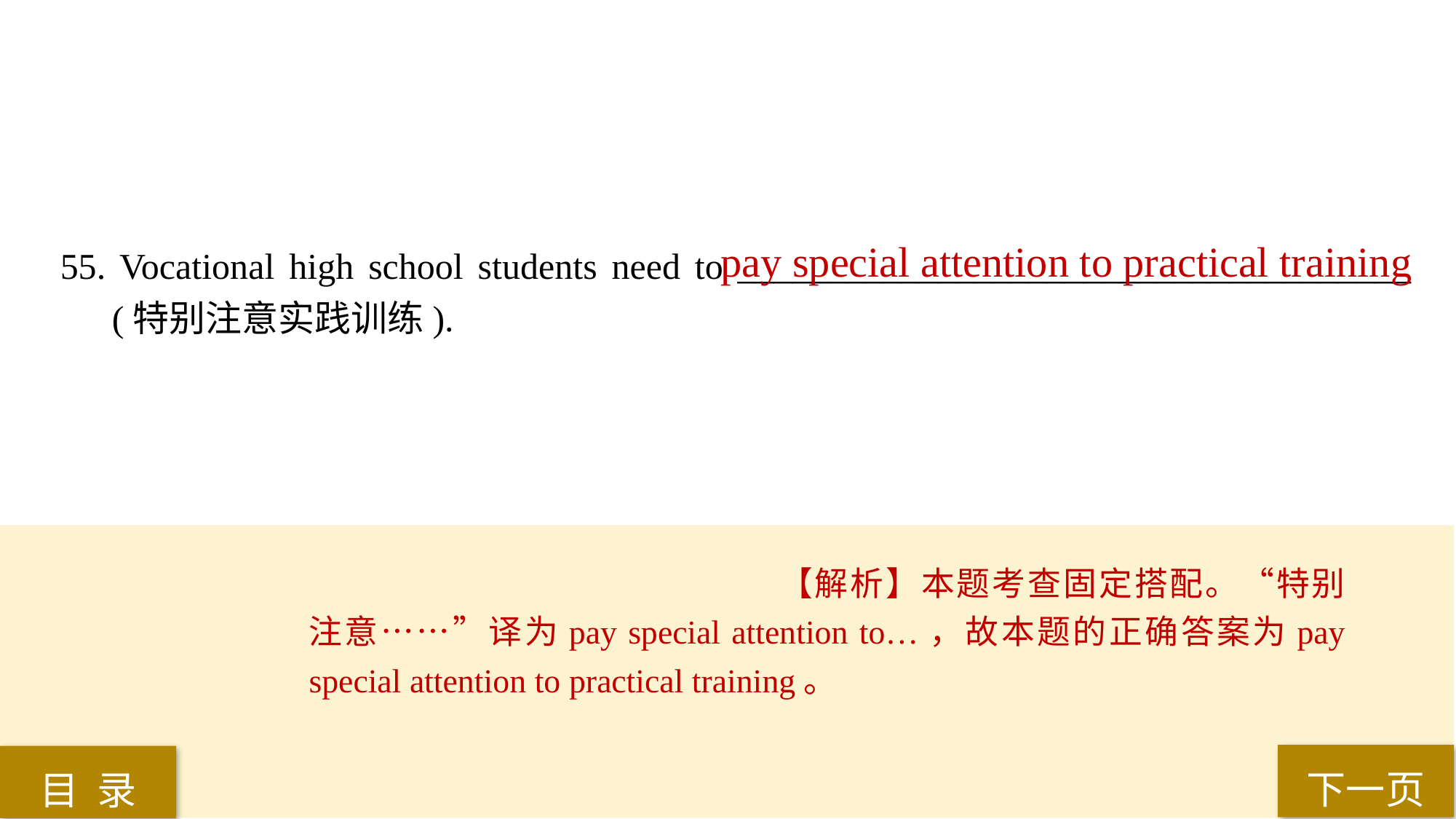

55. Vocational high school students need to _____________________________________ (特别注意实践训练).
pay special attention to practical training
【解析】本题考查固定搭配。“特别注意……”译为pay special attention to…，故本题的正确答案为pay special attention to practical training。